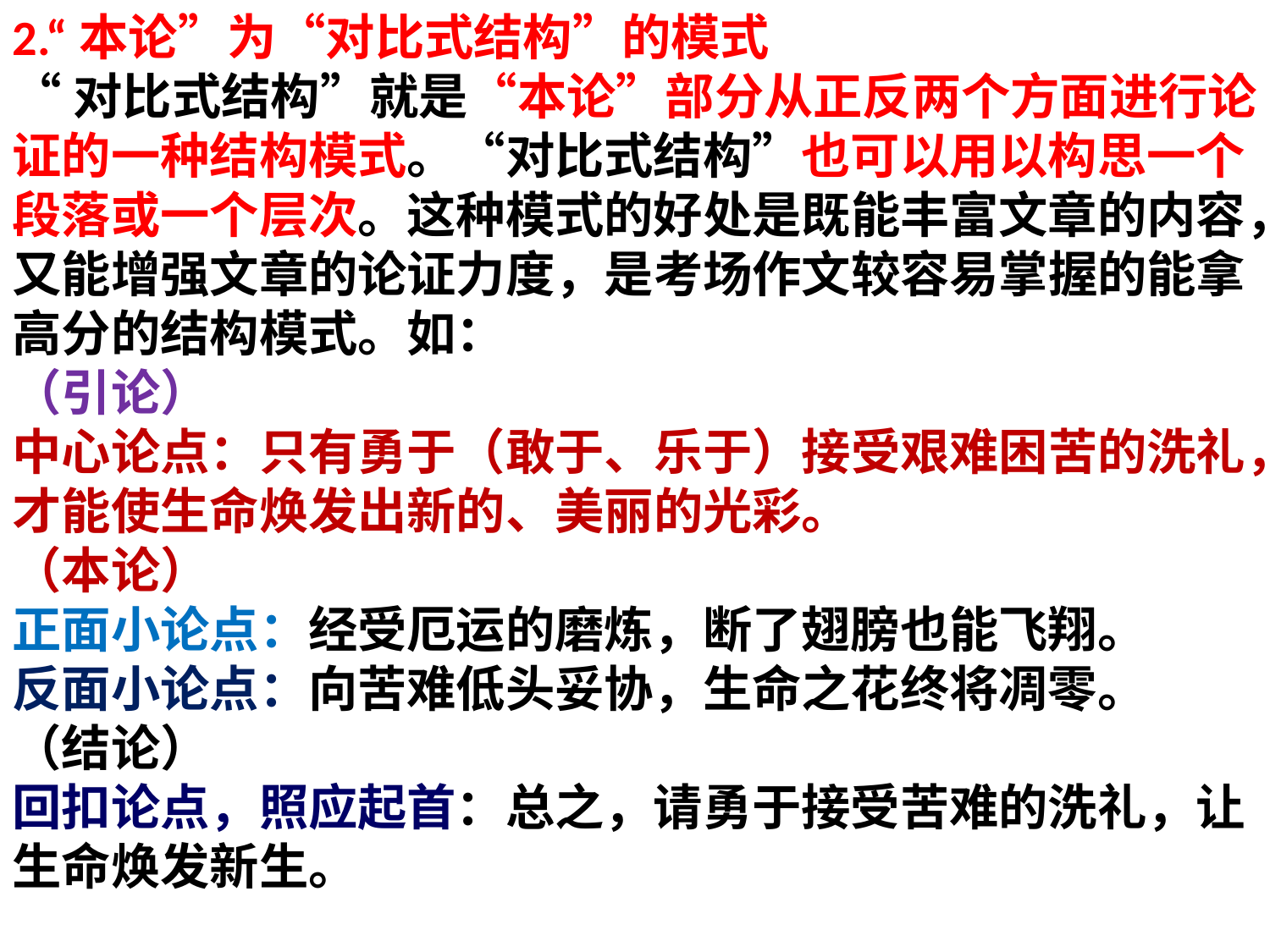

2.“本论”为“对比式结构”的模式
“对比式结构”就是“本论”部分从正反两个方面进行论证的一种结构模式。“对比式结构”也可以用以构思一个段落或一个层次。这种模式的好处是既能丰富文章的内容，又能增强文章的论证力度，是考场作文较容易掌握的能拿高分的结构模式。如：
（引论）
中心论点：只有勇于（敢于、乐于）接受艰难困苦的洗礼，才能使生命焕发出新的、美丽的光彩。
（本论）
正面小论点：经受厄运的磨炼，断了翅膀也能飞翔。
反面小论点：向苦难低头妥协，生命之花终将凋零。
（结论）
回扣论点，照应起首：总之，请勇于接受苦难的洗礼，让生命焕发新生。